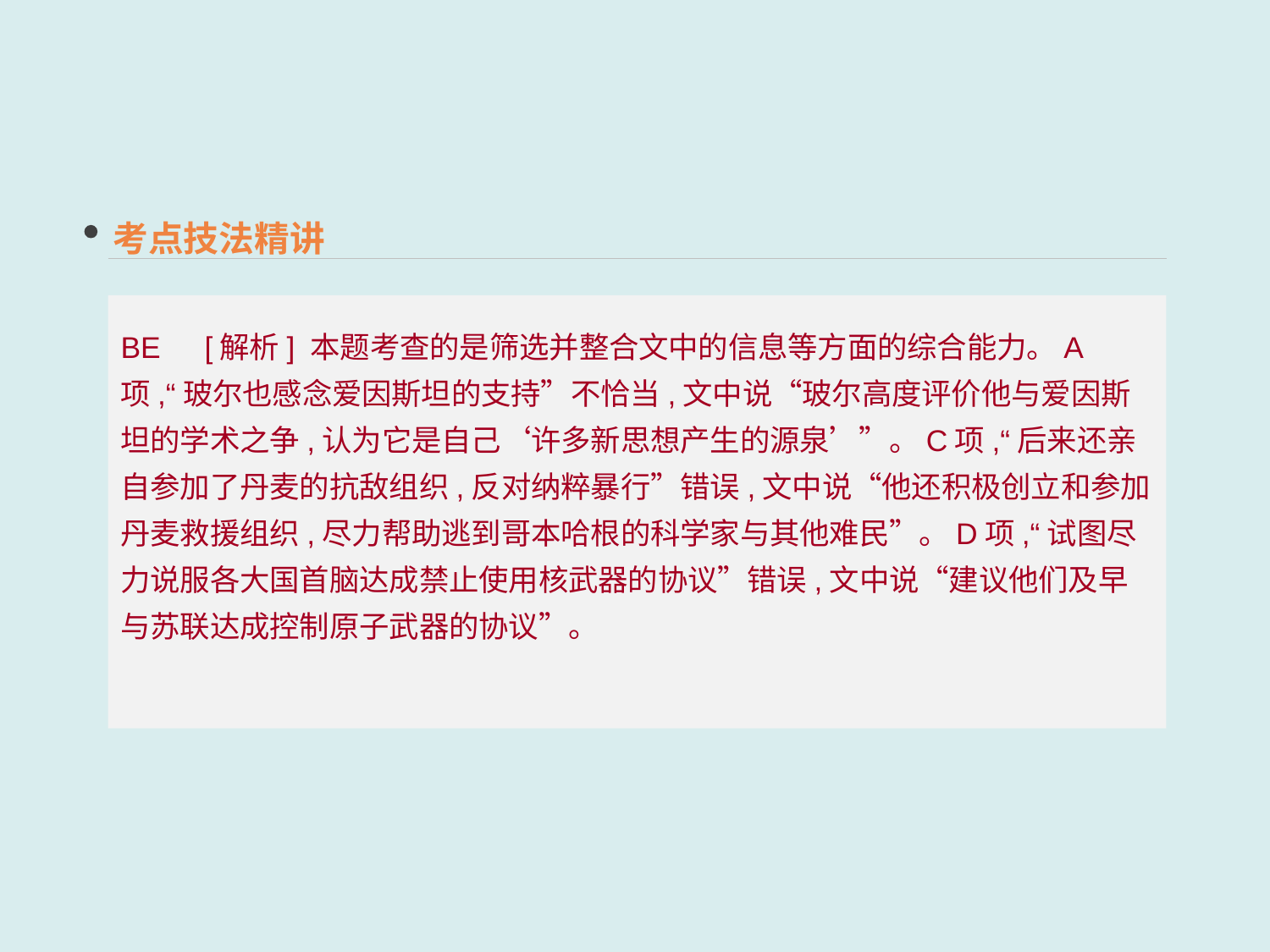

考点技法精讲

BE　[解析] 本题考查的是筛选并整合文中的信息等方面的综合能力。A项,“玻尔也感念爱因斯坦的支持”不恰当,文中说“玻尔高度评价他与爱因斯坦的学术之争,认为它是自己‘许多新思想产生的源泉’”。C项,“后来还亲自参加了丹麦的抗敌组织,反对纳粹暴行”错误,文中说“他还积极创立和参加丹麦救援组织,尽力帮助逃到哥本哈根的科学家与其他难民”。D项,“试图尽力说服各大国首脑达成禁止使用核武器的协议”错误,文中说“建议他们及早与苏联达成控制原子武器的协议”。